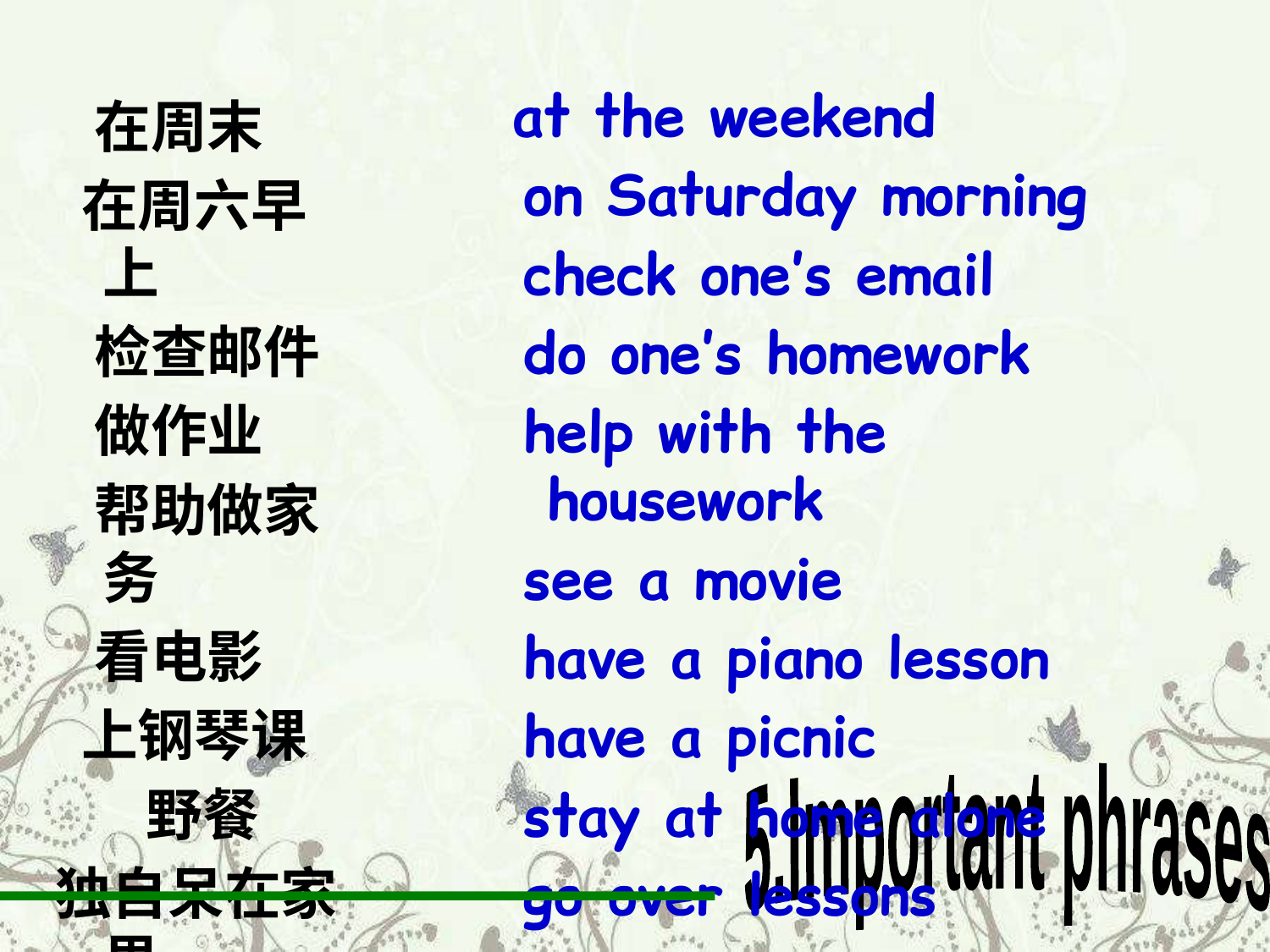

at the weekend
 on Saturday morning
 check one’s email
 do one’s homework
 help with the housework
 see a movie
 have a piano lesson
 have a picnic
 stay at home alone
 go over lessons
  在周末
 在周六早上
  检查邮件
  做作业
  帮助做家务
  看电影
 上钢琴课
      野餐
独自呆在家里
 复习功课

 5.Important phrases